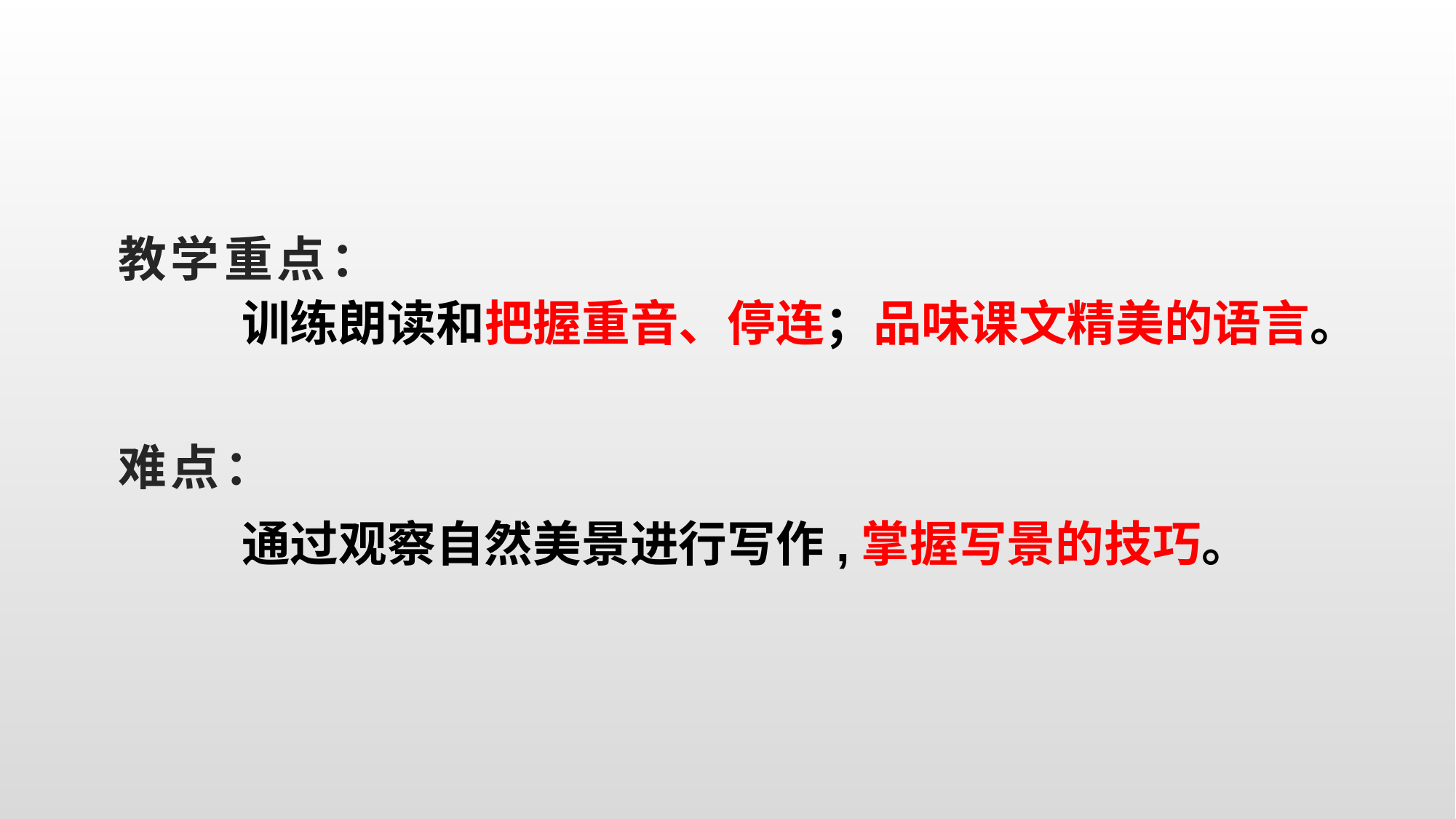

教学重点：
训练朗读和把握重音、停连；品味课文精美的语言。
难点：
通过观察自然美景进行写作,掌握写景的技巧。